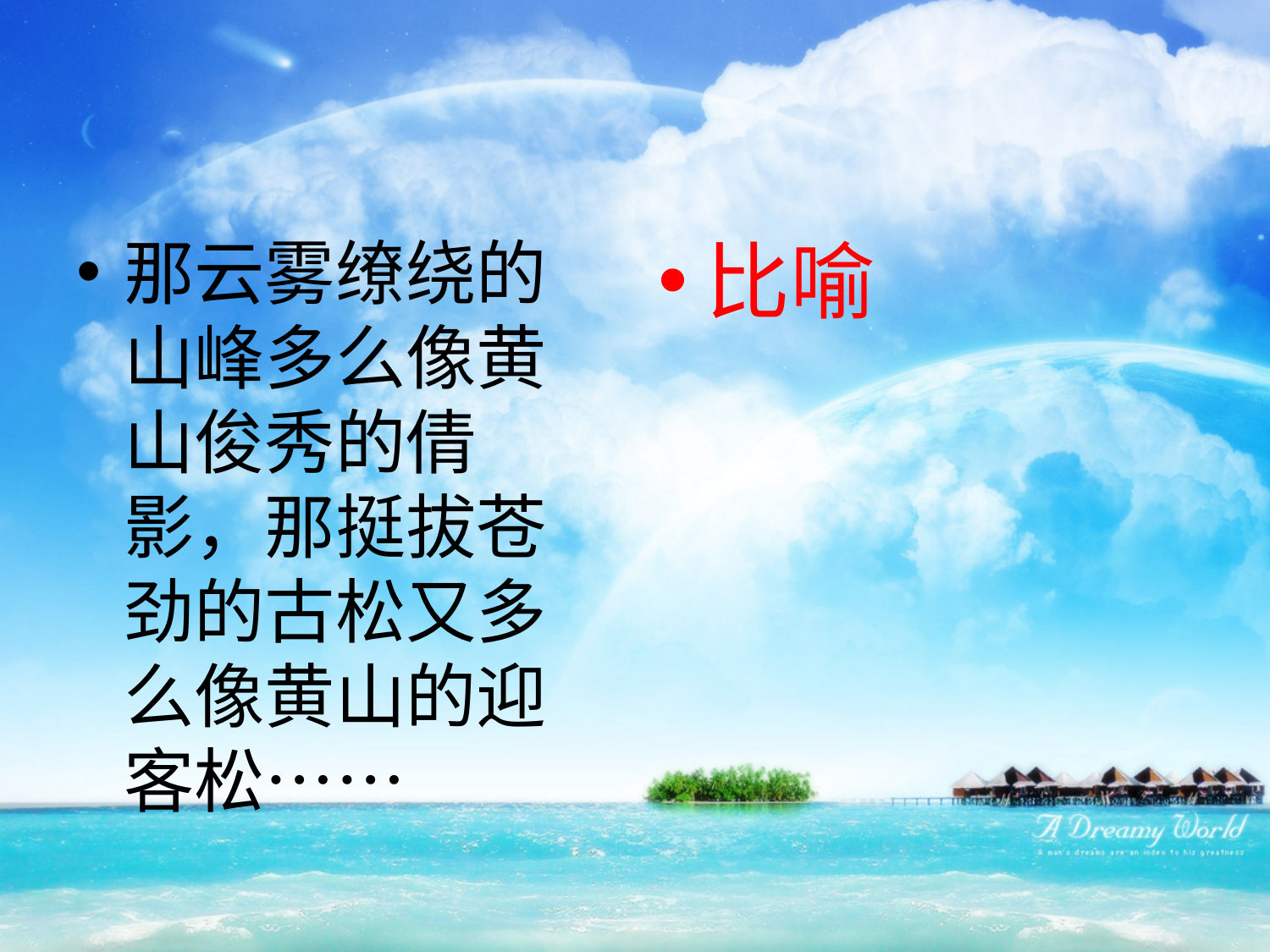

#
那云雾缭绕的山峰多么像黄山俊秀的倩影，那挺拔苍劲的古松又多么像黄山的迎客松……
比喻